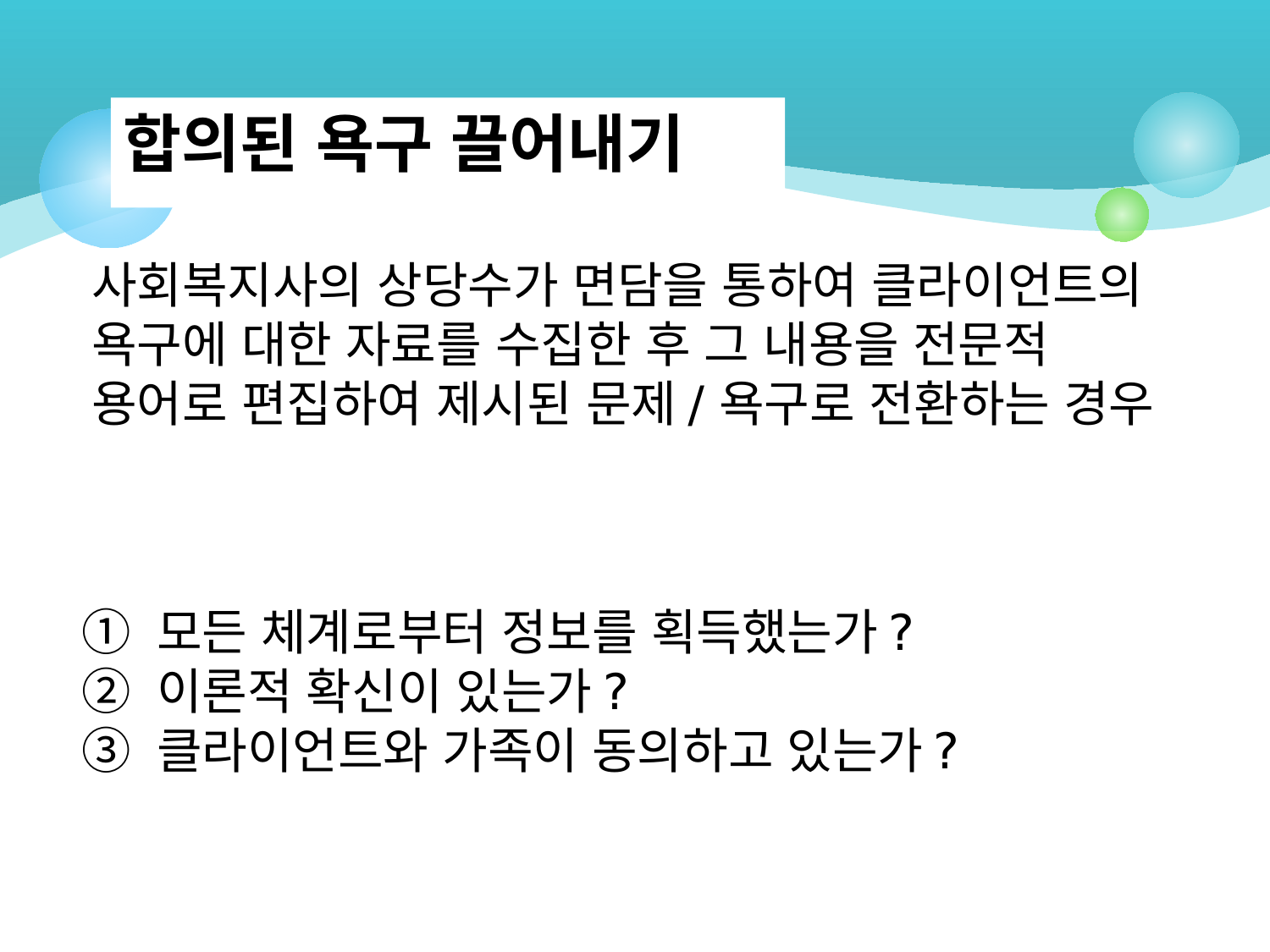

합의된 욕구 끌어내기

사회복지사의 상당수가 면담을 통하여 클라이언트의 욕구에 대한 자료를 수집한 후 그 내용을 전문적 용어로 편집하여 제시된 문제/욕구로 전환하는 경우
① 모든 체계로부터 정보를 획득했는가?
② 이론적 확신이 있는가?
③ 클라이언트와 가족이 동의하고 있는가?